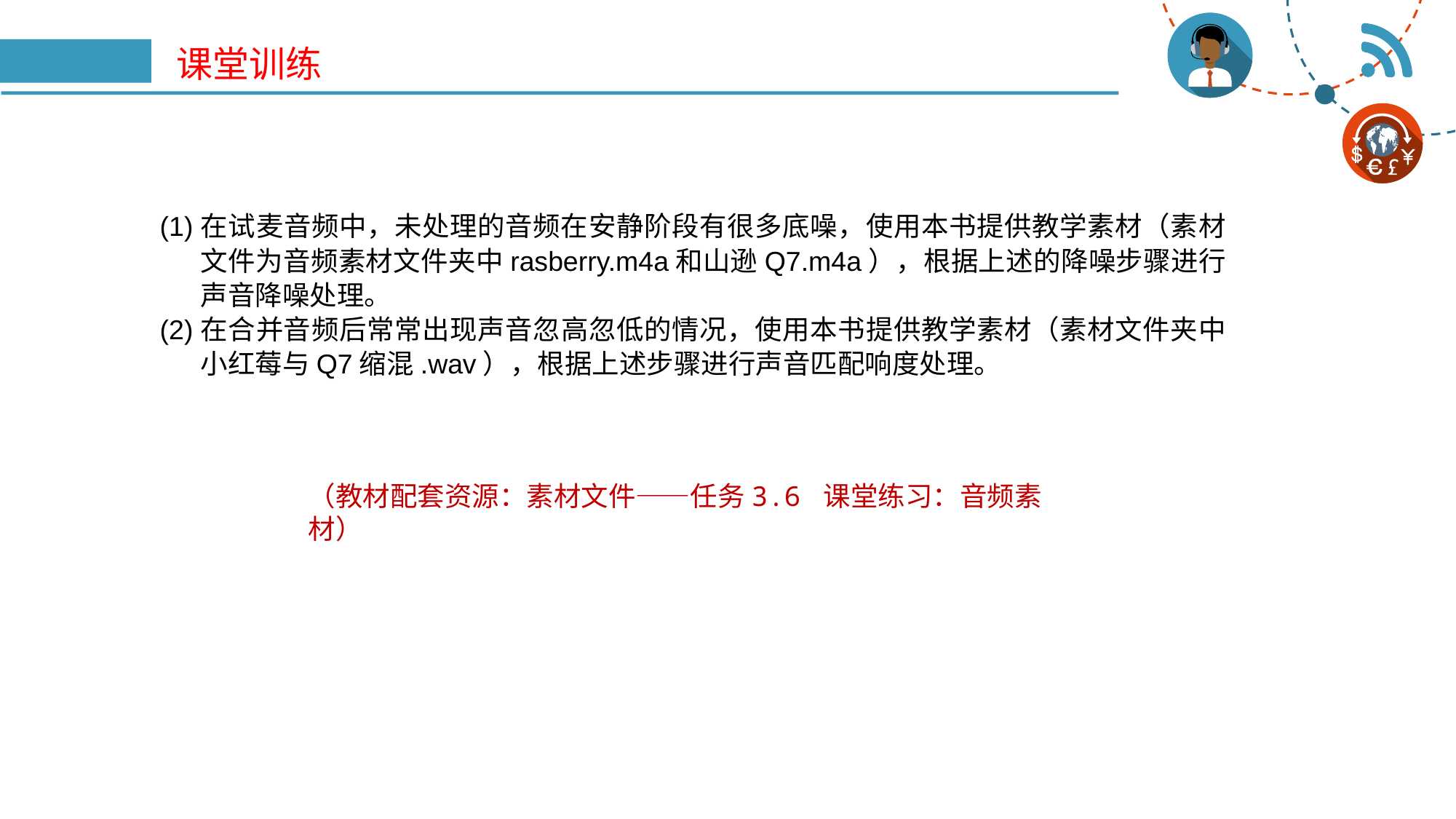

# 课堂训练
在试麦音频中，未处理的音频在安静阶段有很多底噪，使用本书提供教学素材（素材文件为音频素材文件夹中rasberry.m4a和山逊Q7.m4a），根据上述的降噪步骤进行声音降噪处理。
在合并音频后常常出现声音忽高忽低的情况，使用本书提供教学素材（素材文件夹中小红莓与Q7缩混.wav），根据上述步骤进行声音匹配响度处理。
（教材配套资源：素材文件——任务3.6 课堂练习：音频素材）